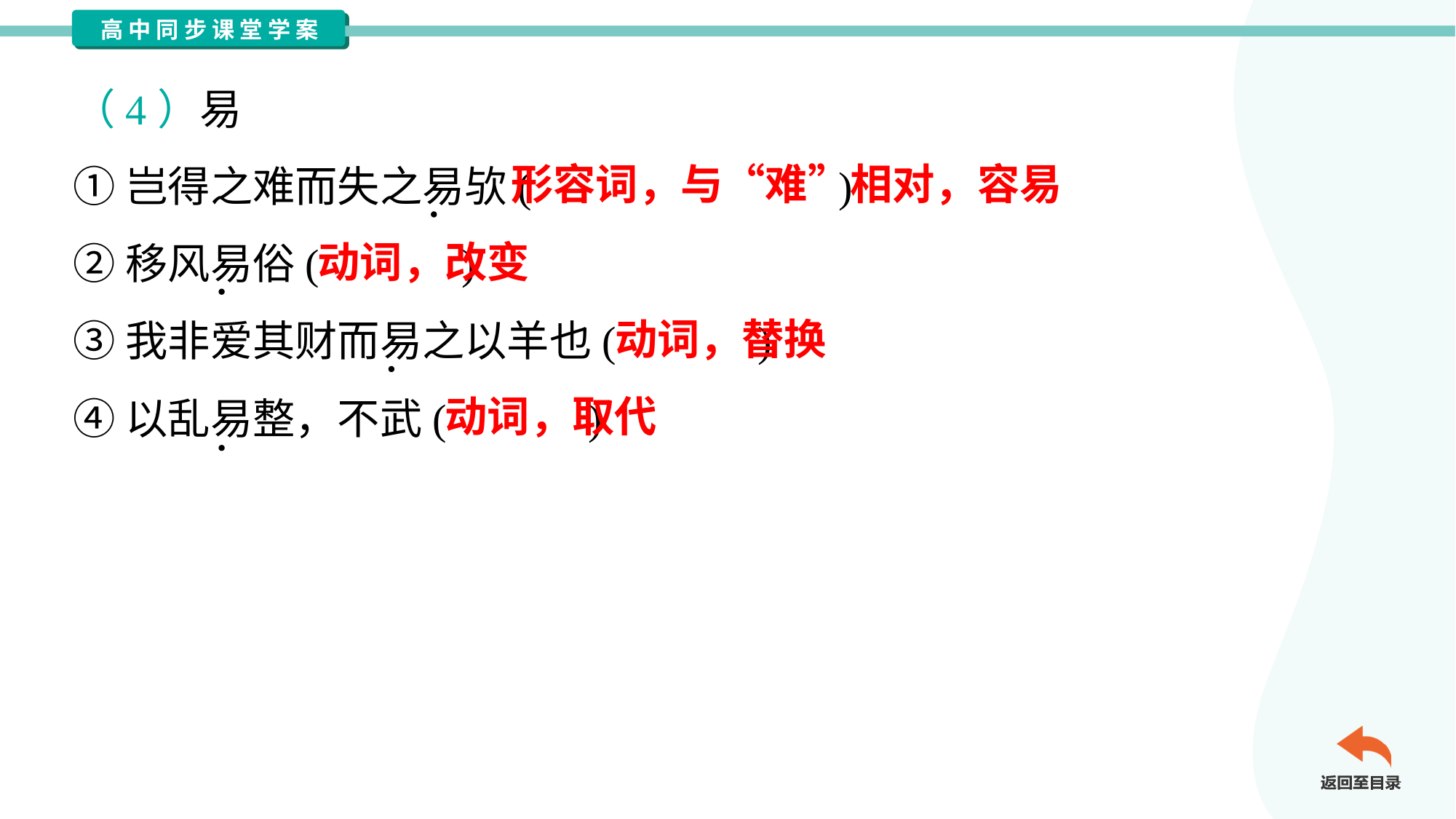

（4）易
①岂得之难而失之易欤(                          )
②移风易俗(            )
③我非爱其财而易之以羊也(            )
④以乱易整，不武(            )
形容词，与“难”相对，容易
动词，改变

动词，替换

动词，取代